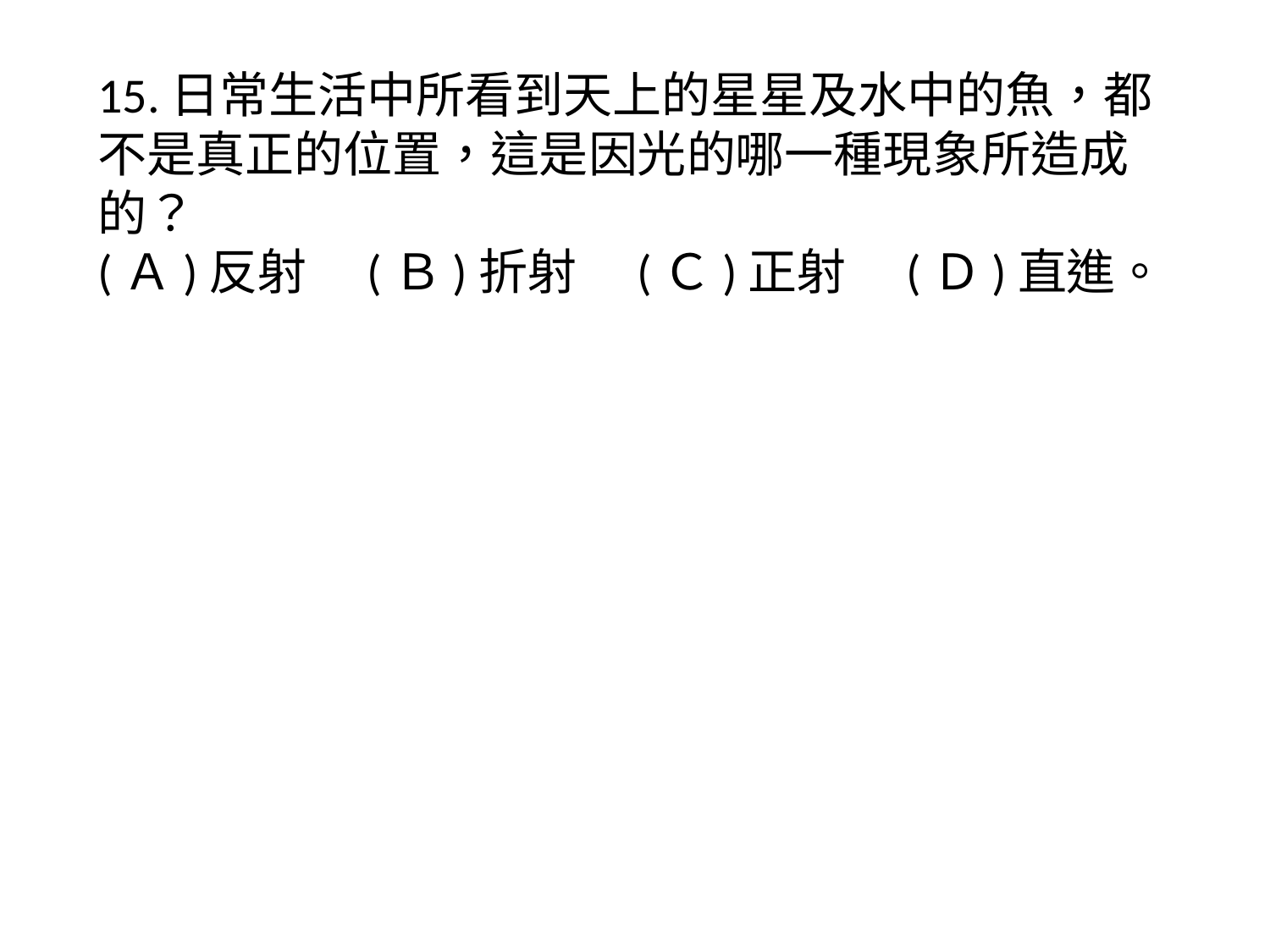

# 15.日常生活中所看到天上的星星及水中的魚，都不是真正的位置，這是因光的哪一種現象所造成的？ (Ａ)反射　(Ｂ)折射　(Ｃ)正射　(Ｄ)直進。